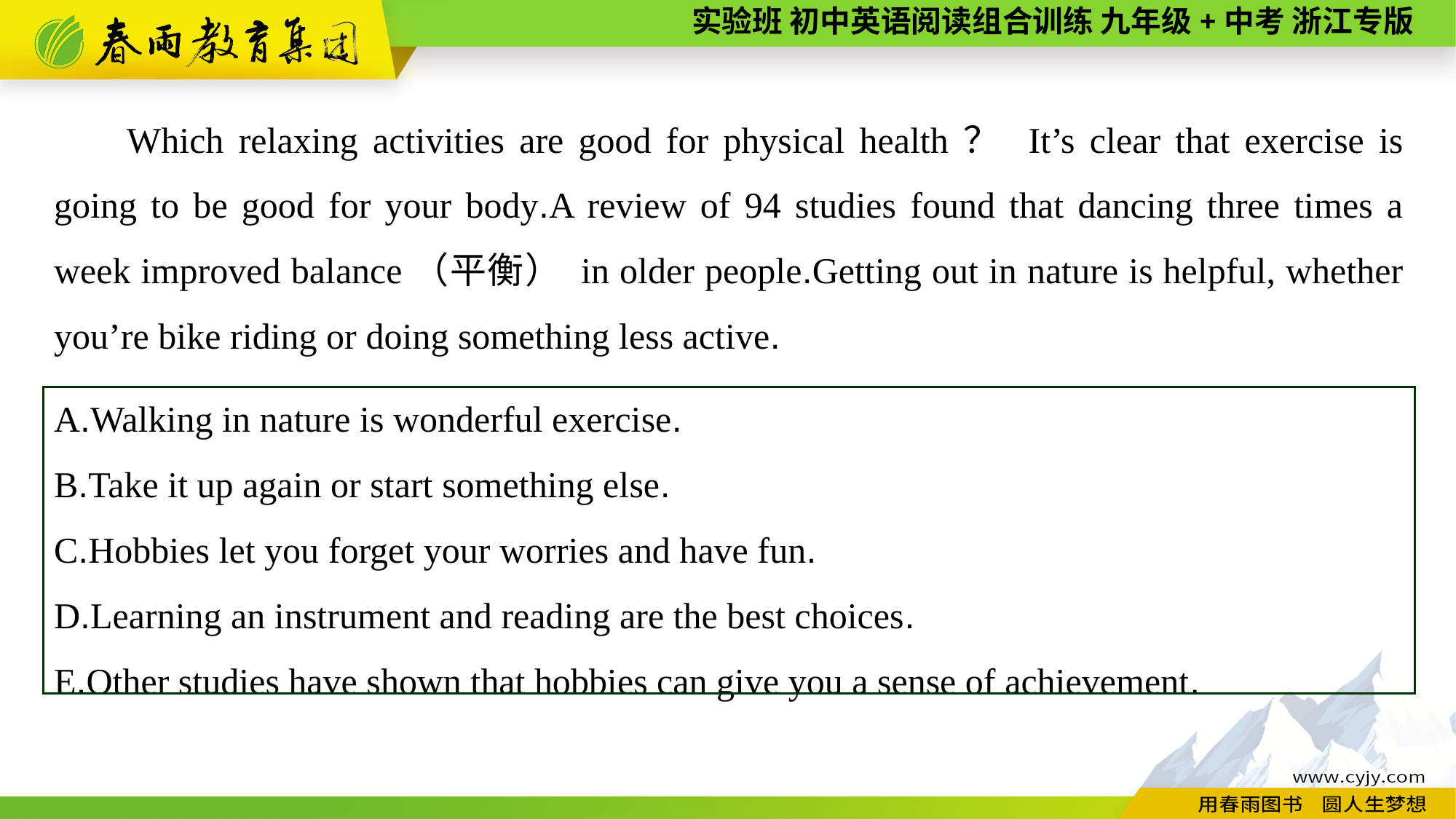

Which relaxing activities are good for physical health？ It’s clear that exercise is going to be good for your body.A review of 94 studies found that dancing three times a week improved balance（平衡） in older people.Getting out in nature is helpful, whether you’re bike riding or doing something less active.
A.Walking in nature is wonderful exercise.
B.Take it up again or start something else.
C.Hobbies let you forget your worries and have fun.
D.Learning an instrument and reading are the best choices.
E.Other studies have shown that hobbies can give you a sense of achievement.